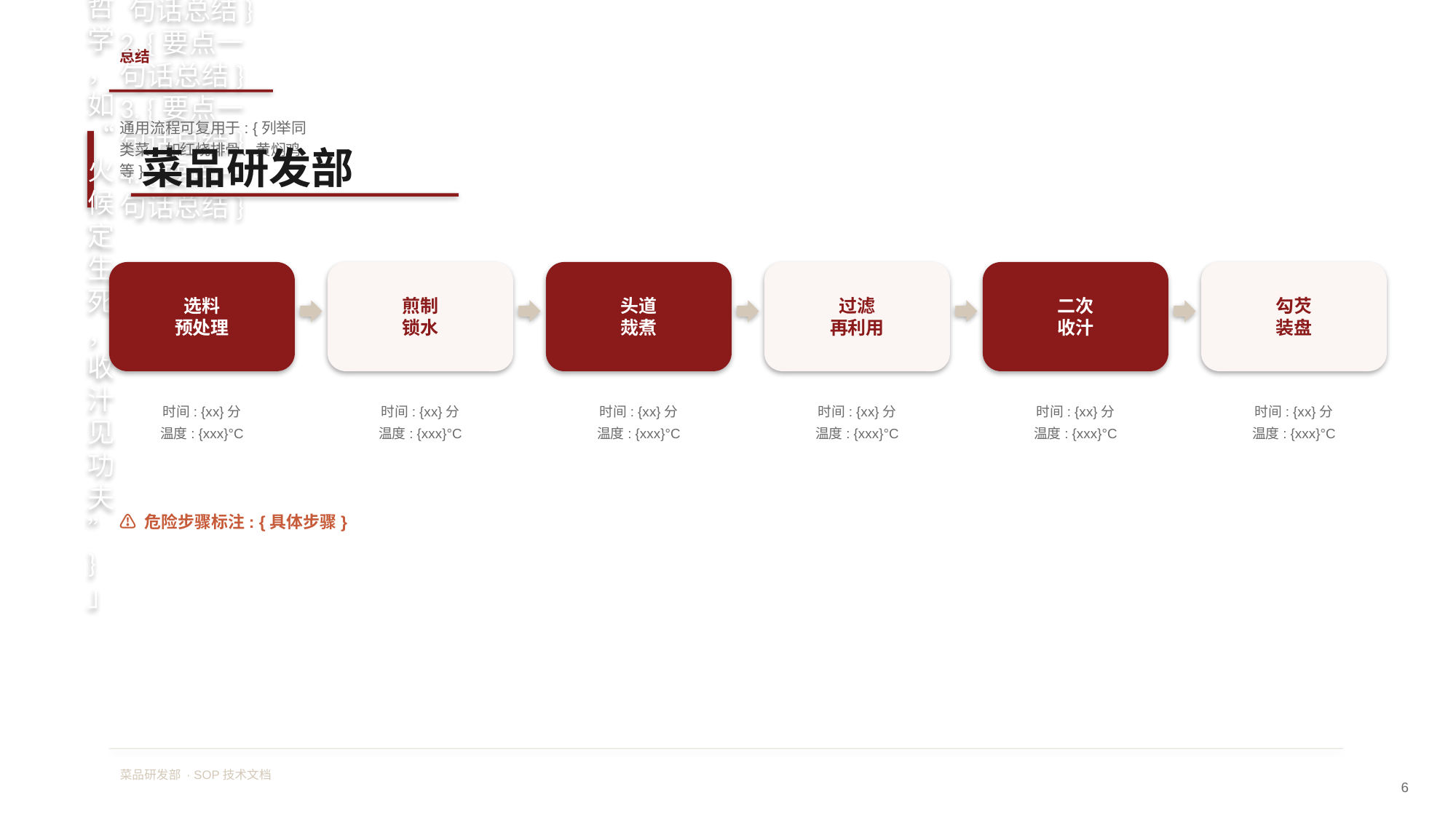

总结
1. {要点一句话总结}
2. {要点一句话总结}
3. {要点一句话总结}
4. {要点一句话总结}
通用流程可复用于: {列举同类菜，如红烧排骨、黄焖鸡等}

菜品研发部
「{文章核心烹饪哲学，如“火候定生死，收汁见功夫”}」

选料
预处理
煎制
锁水
头道
烖煮
过滤
再利用
二次
收汁
勾芡
装盘

时间: {xx}分
温度: {xxx}°C
时间: {xx}分
温度: {xxx}°C
时间: {xx}分
温度: {xxx}°C
时间: {xx}分
温度: {xxx}°C
时间: {xx}分
温度: {xxx}°C
时间: {xx}分
温度: {xxx}°C
⚠ 危险步骤标注: {具体步骤}

菜品研发部 · SOP技术文档
6